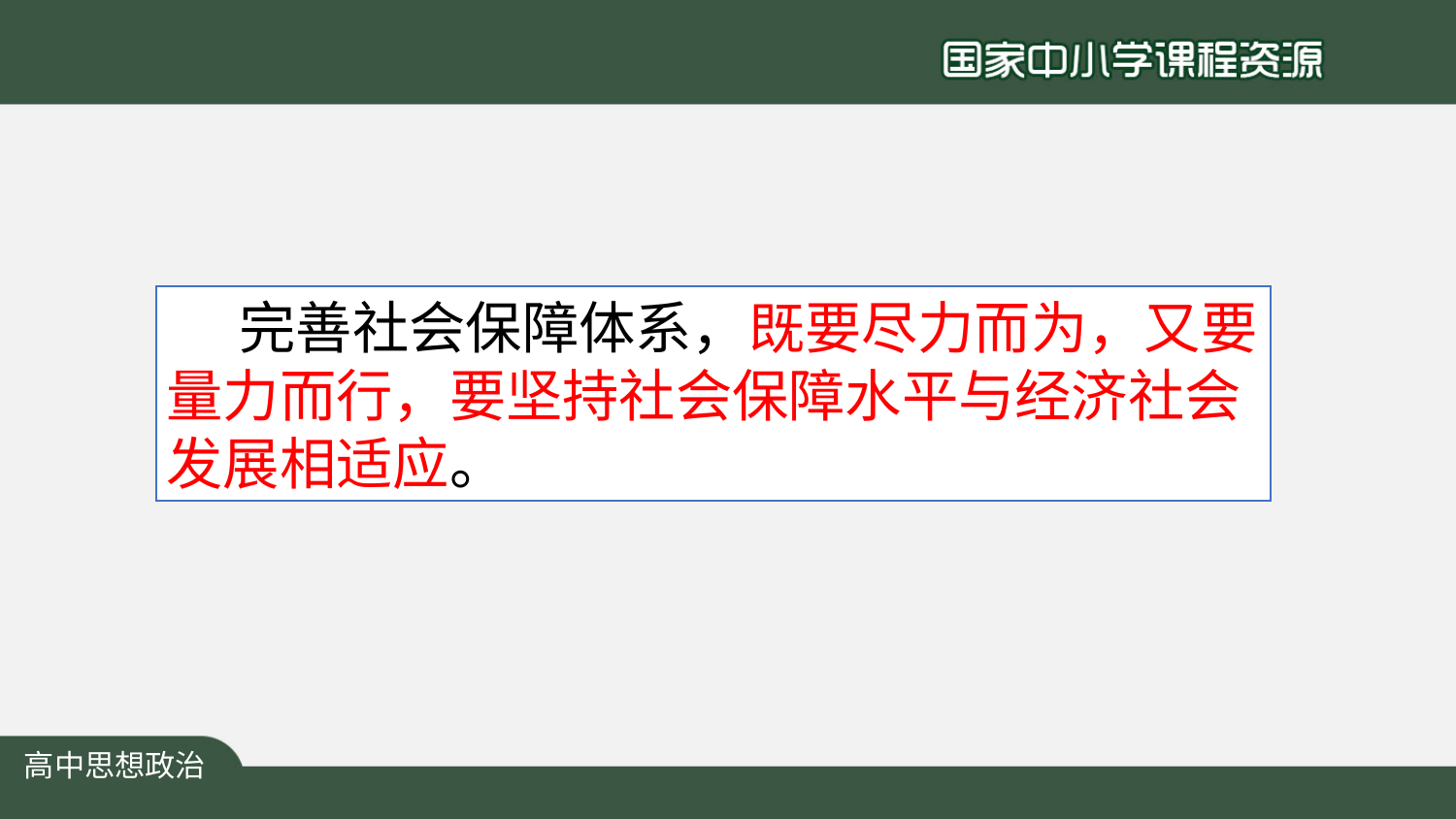

完善社会保障体系，既要尽力而为，又要量力而行，要坚持社会保障水平与经济社会发展相适应。